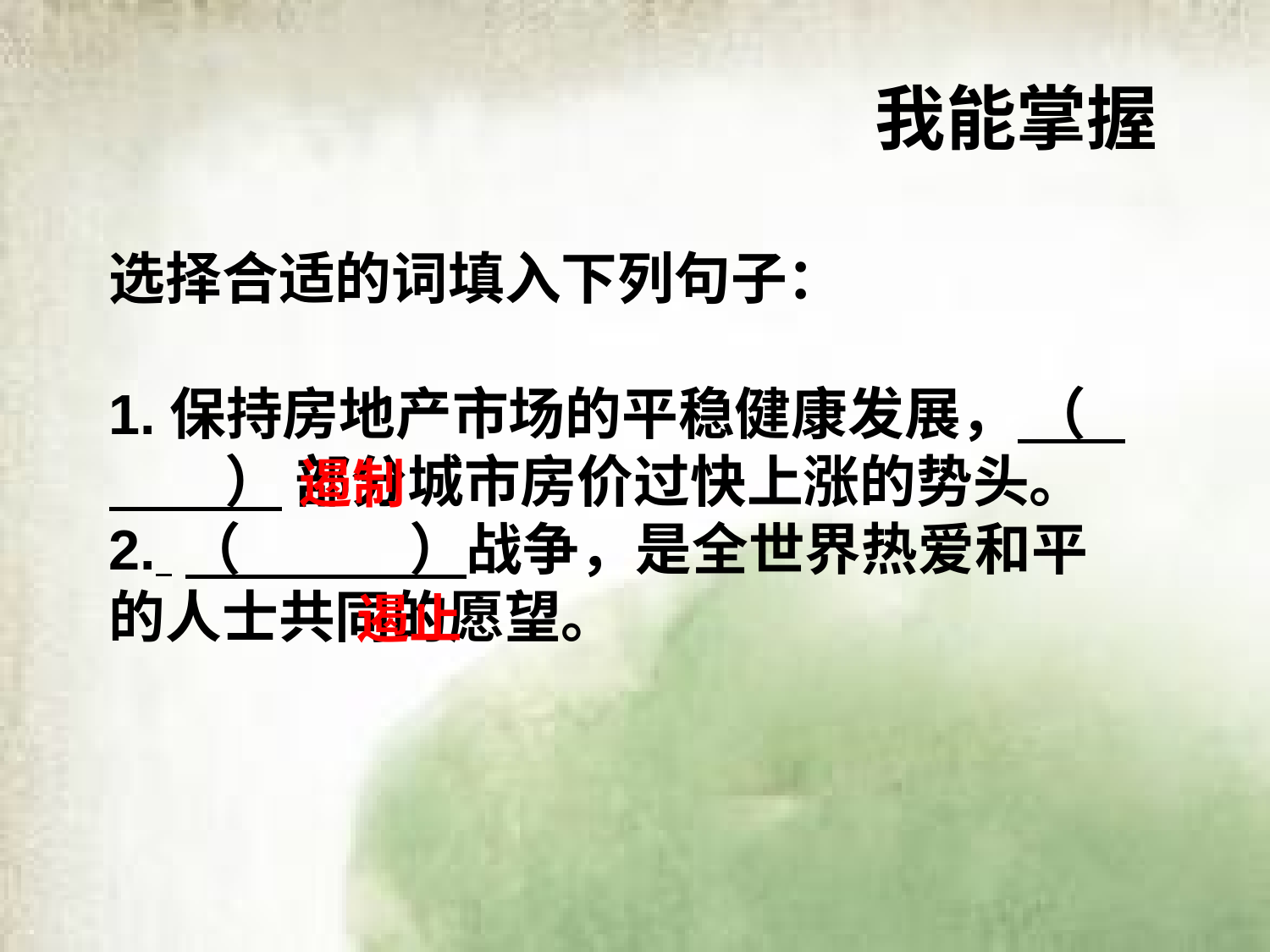

我能掌握
选择合适的词填入下列句子：

1.保持房地产市场的平稳健康发展， （             ） 部分城市房价过快上涨的势头。
2. （             ）战争，是全世界热爱和平的人士共同的愿望。
遏制
遏止